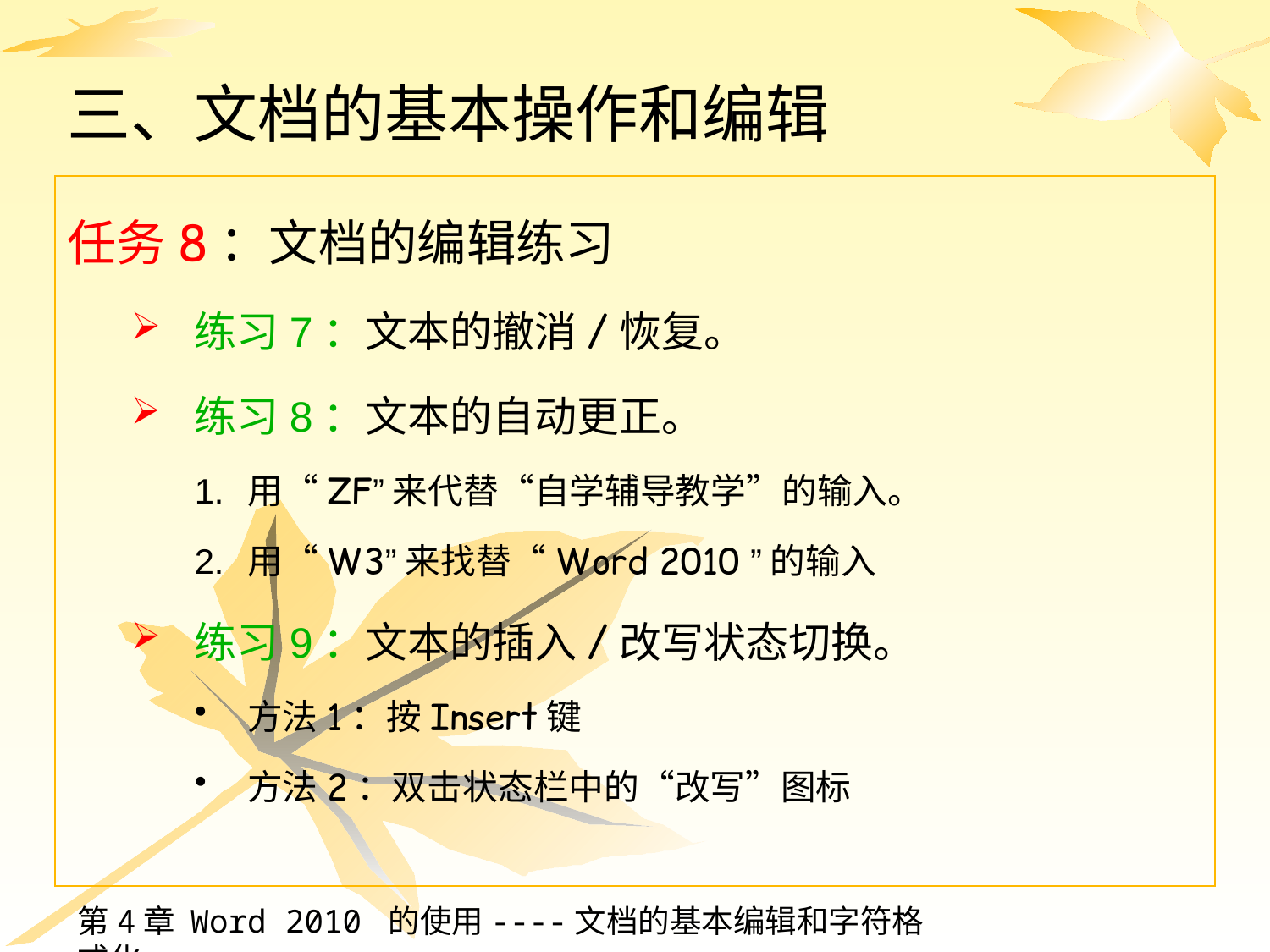

# 三、文档的基本操作和编辑
任务8：文档的编辑练习
练习7：文本的撤消/恢复。
练习8：文本的自动更正。
用“ZF”来代替“自学辅导教学”的输入。
用“W3”来找替“Word 2010 ”的输入
练习9：文本的插入/改写状态切换。
方法1：按Insert键
方法2：双击状态栏中的“改写”图标